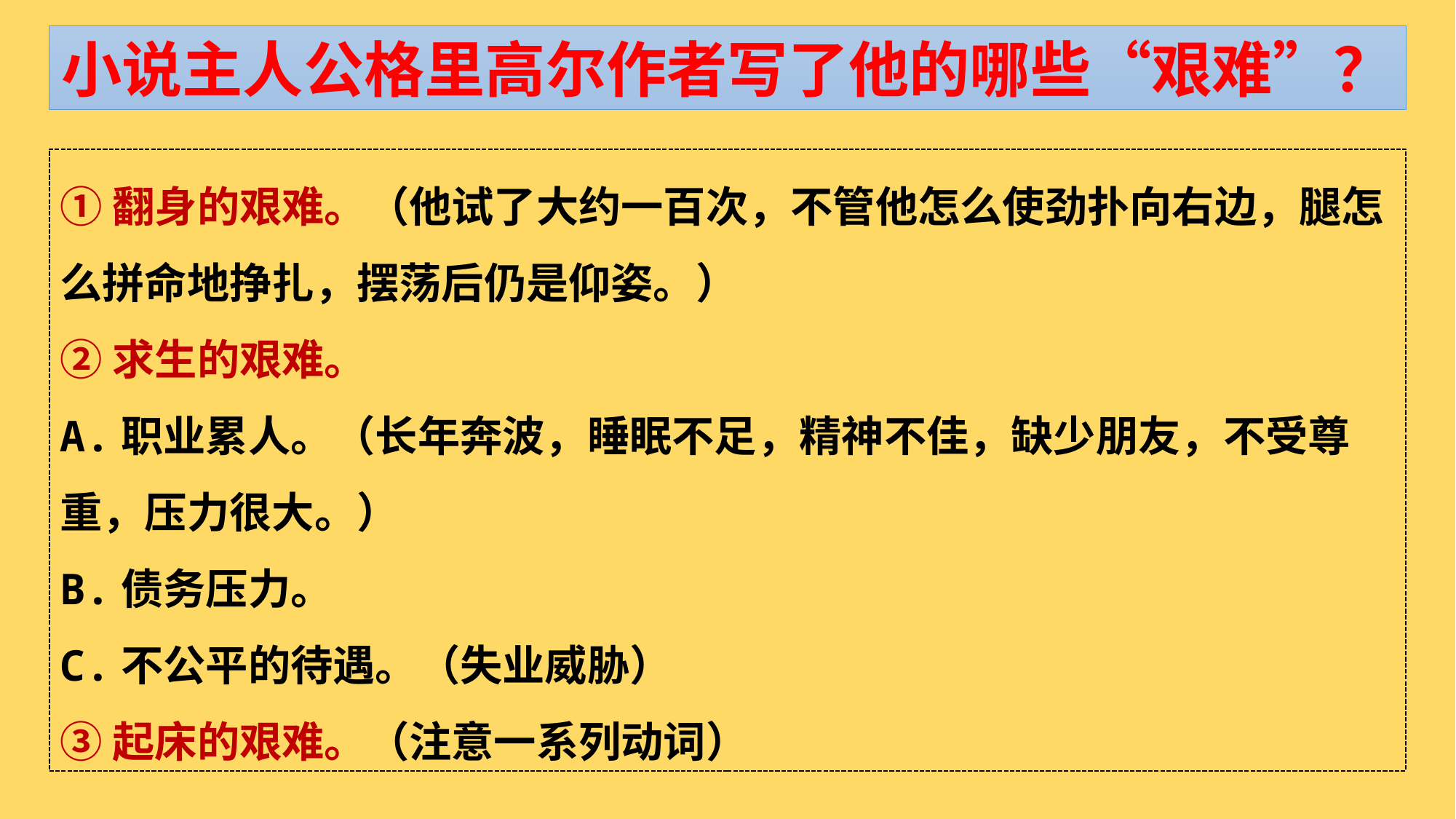

小说主人公格里高尔作者写了他的哪些“艰难”？
①翻身的艰难。（他试了大约一百次，不管他怎么使劲扑向右边，腿怎么拼命地挣扎，摆荡后仍是仰姿。）
②求生的艰难。
A.职业累人。（长年奔波，睡眠不足，精神不佳，缺少朋友，不受尊重，压力很大。）
B.债务压力。
C.不公平的待遇。（失业威胁）
③起床的艰难。（注意一系列动词）